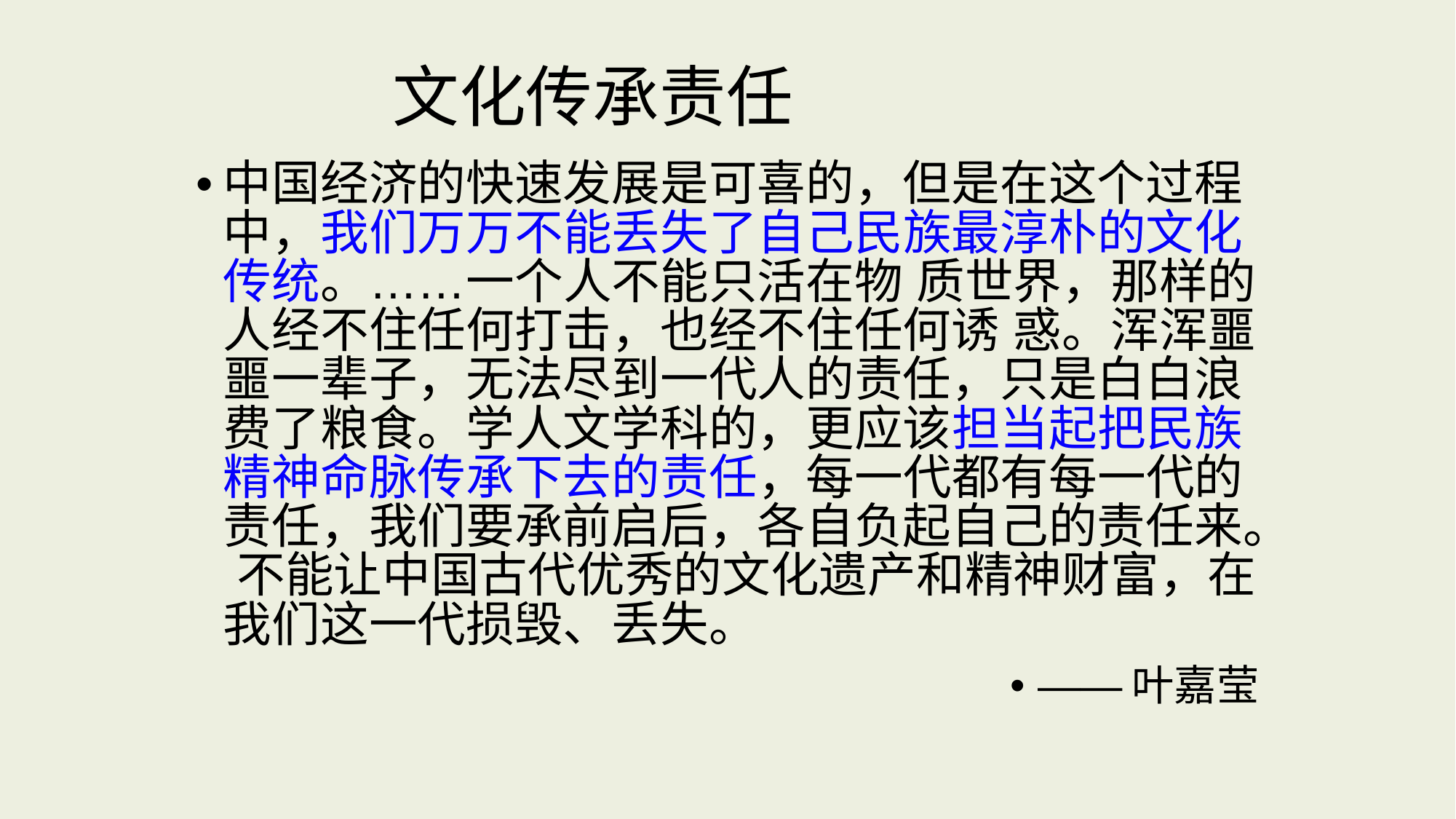

# 文化传承责任
中国经济的快速发展是可喜的，但是在这个过程中，我们万万不能丢失了自己民族最淳朴的文化传统。……一个人不能只活在物 质世界，那样的人经不住任何打击，也经不住任何诱 惑。浑浑噩噩一辈子，无法尽到一代人的责任，只是白白浪费了粮食。学人文学科的，更应该担当起把民族精神命脉传承下去的责任，每一代都有每一代的责任，我们要承前启后，各自负起自己的责任来。 不能让中国古代优秀的文化遗产和精神财富，在我们这一代损毁、丢失。
——叶嘉莹